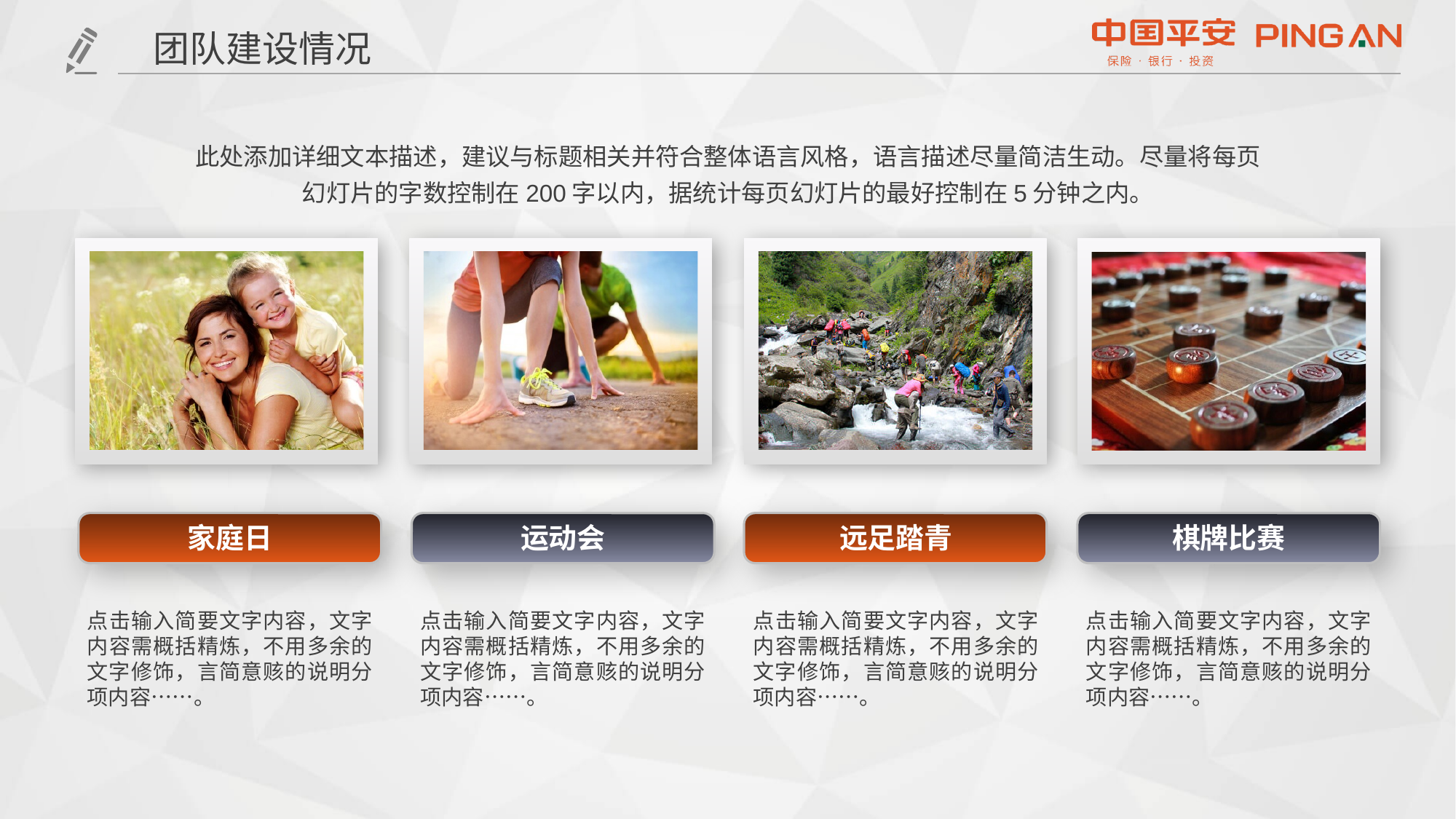

团队建设情况

此处添加详细文本描述，建议与标题相关并符合整体语言风格，语言描述尽量简洁生动。尽量将每页幻灯片的字数控制在200字以内，据统计每页幻灯片的最好控制在5分钟之内。

家庭日
运动会
远足踏青
棋牌比赛
点击输入简要文字内容，文字内容需概括精炼，不用多余的文字修饰，言简意赅的说明分项内容……。
点击输入简要文字内容，文字内容需概括精炼，不用多余的文字修饰，言简意赅的说明分项内容……。
点击输入简要文字内容，文字内容需概括精炼，不用多余的文字修饰，言简意赅的说明分项内容……。
点击输入简要文字内容，文字内容需概括精炼，不用多余的文字修饰，言简意赅的说明分项内容……。